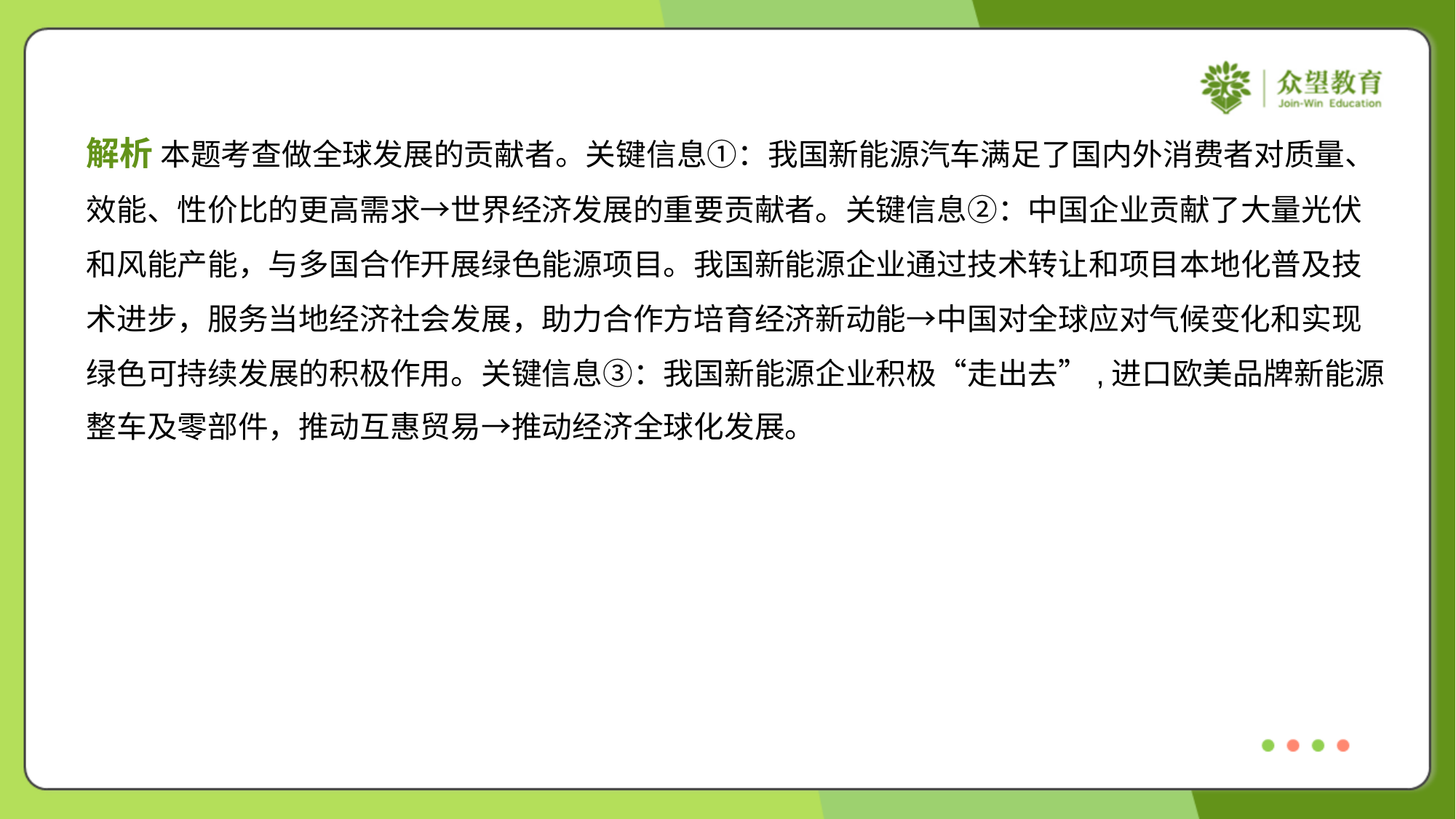

解析 本题考查做全球发展的贡献者。关键信息①：我国新能源汽车满足了国内外消费者对质量、
效能、性价比的更高需求→世界经济发展的重要贡献者。关键信息②：中国企业贡献了大量光伏
和风能产能，与多国合作开展绿色能源项目。我国新能源企业通过技术转让和项目本地化普及技
术进步，服务当地经济社会发展，助力合作方培育经济新动能→中国对全球应对气候变化和实现
绿色可持续发展的积极作用。关键信息③：我国新能源企业积极“走出去”,进口欧美品牌新能源
整车及零部件，推动互惠贸易→推动经济全球化发展。